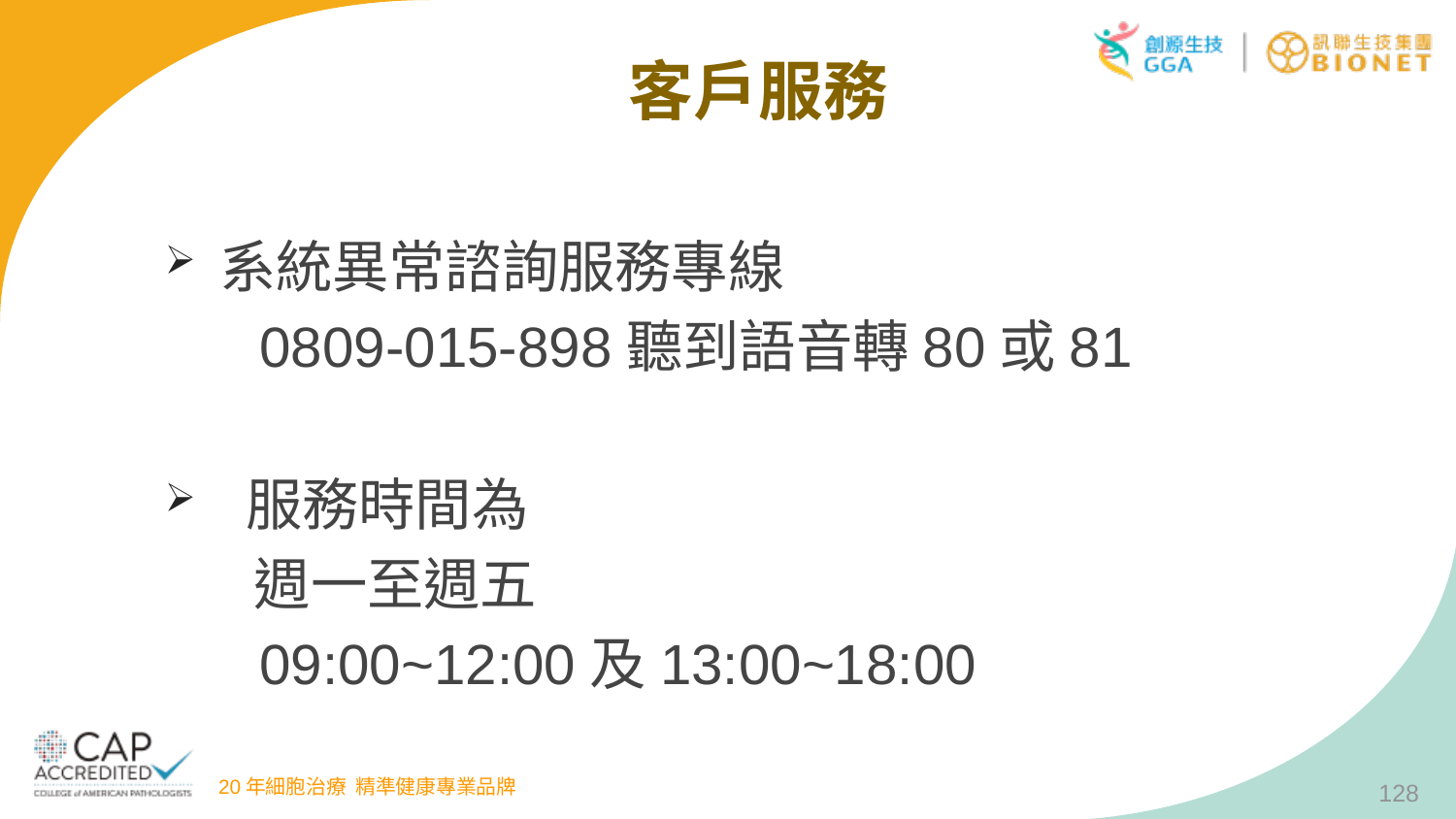

客戶服務
系統異常諮詢服務專線
      0809-015-898聽到語音轉80或81

 服務時間為
      週一至週五
      09:00~12:00及13:00~18:00
128